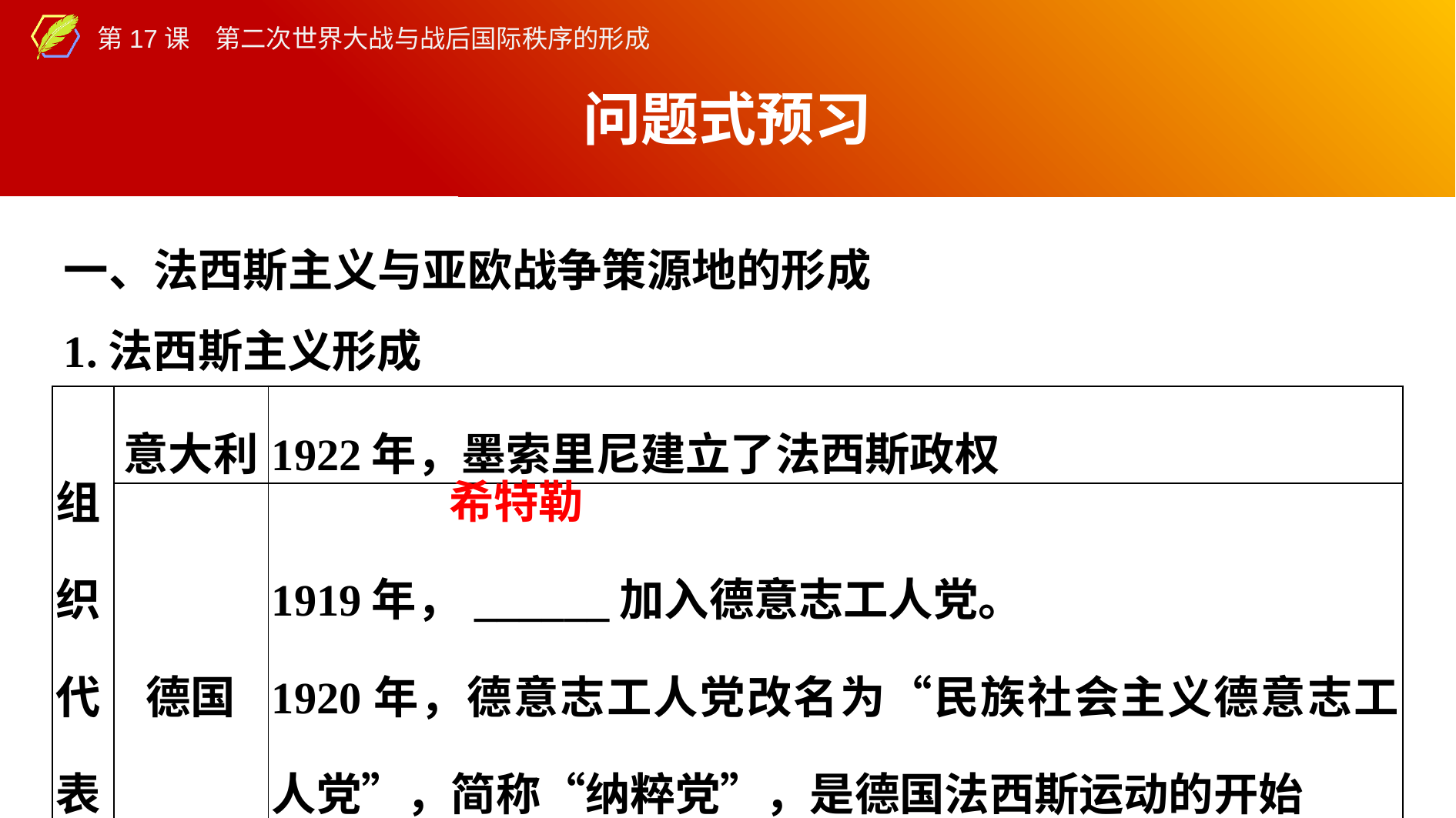

问题式预习
一、法西斯主义与亚欧战争策源地的形成
1.法西斯主义形成
| 组织代表 | 意大利 | 1922年，墨索里尼建立了法西斯政权 |
| --- | --- | --- |
|  | 德国 | 1919年，\_\_\_\_\_\_加入德意志工人党。 1920年，德意志工人党改名为“民族社会主义德意志工人党”，简称“纳粹党”，是德国法西斯运动的开始 |
希特勒